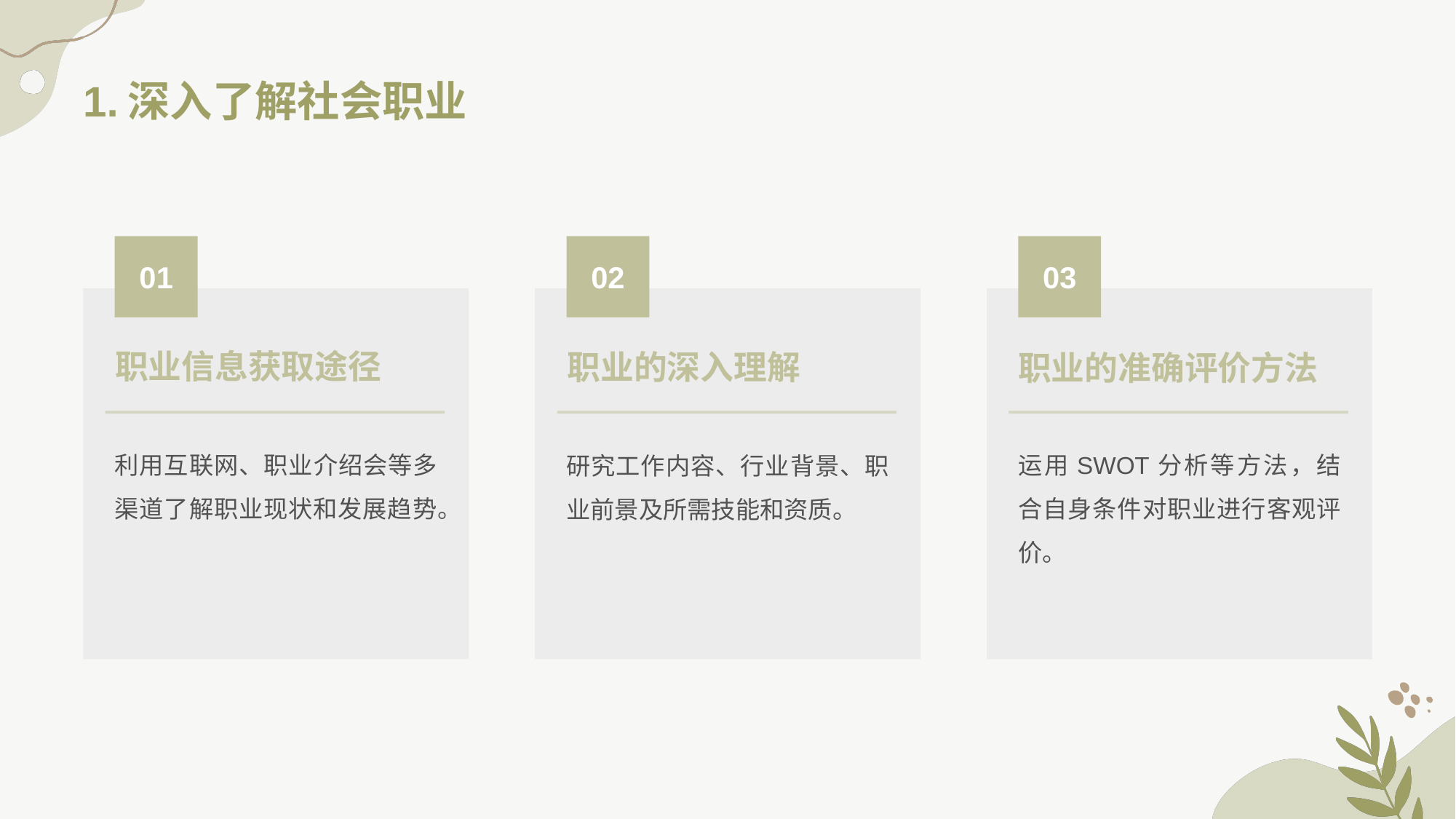

1.深入了解社会职业
01
02
03

职业信息获取途径
职业的深入理解
职业的准确评价方法
利用互联网、职业介绍会等多渠道了解职业现状和发展趋势。
运用SWOT分析等方法，结合自身条件对职业进行客观评价。
研究工作内容、行业背景、职业前景及所需技能和资质。